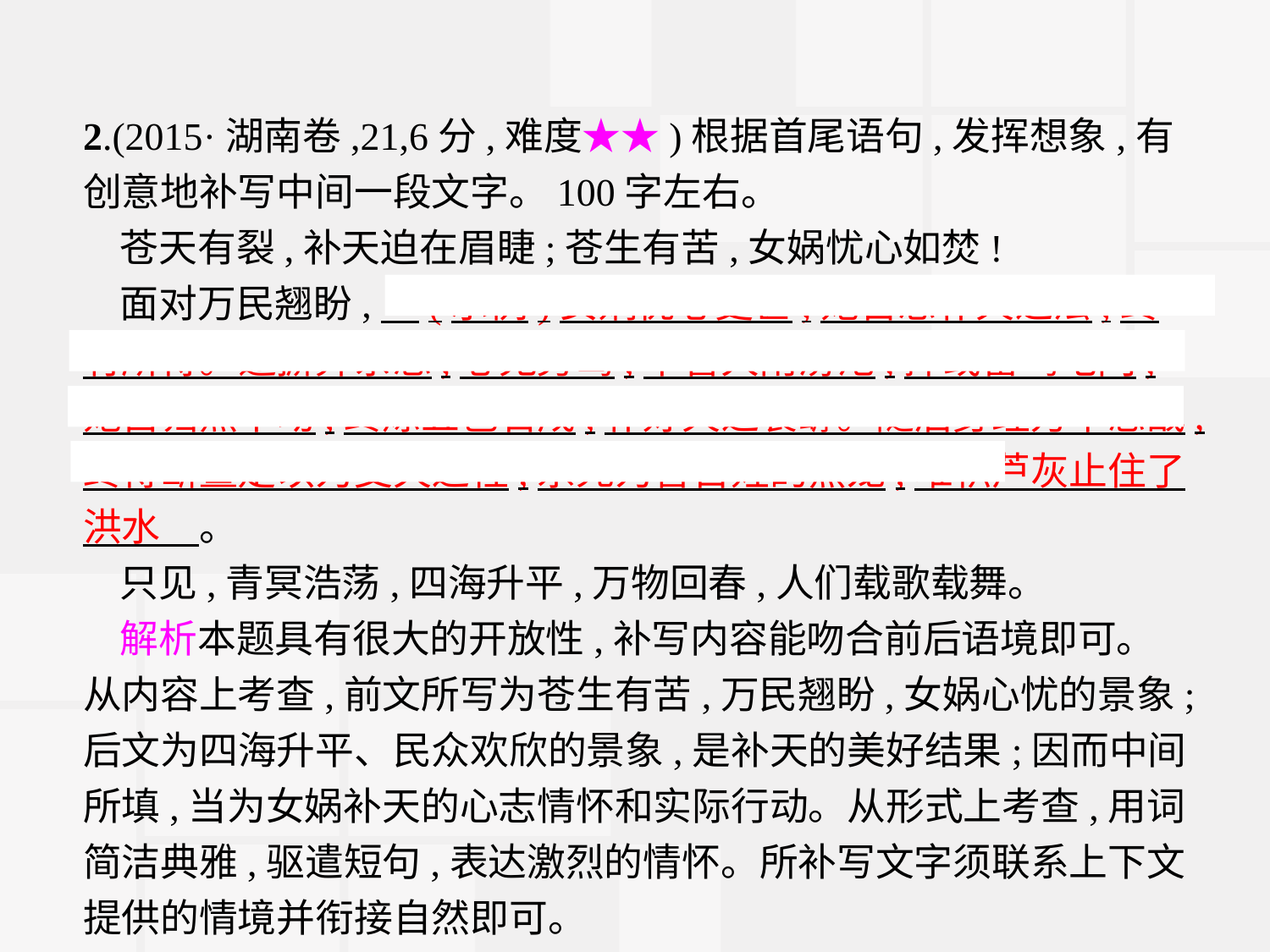

2.(2015·湖南卷,21,6分,难度★★)根据首尾语句,发挥想象,有创意地补写中间一段文字。100字左右。
苍天有裂,补天迫在眉睫;苍生有苦,女娲忧心如焚!
面对万民翘盼,　(示例)女娲忧心更甚,她苦思补天之法,终有所得。遂摒弃杂念,心无旁骛,不管大雨滂沱,抑或雷鸣电闪,她自岿然不动,终炼五色石成,补好天之裂罅。随后身经万千恶战,终得断鳌足以为支天之柱,杀死为害百姓的黑龙,堆积芦灰止住了洪水　。
只见,青冥浩荡,四海升平,万物回春,人们载歌载舞。
解析本题具有很大的开放性,补写内容能吻合前后语境即可。从内容上考查,前文所写为苍生有苦,万民翘盼,女娲心忧的景象;后文为四海升平、民众欢欣的景象,是补天的美好结果;因而中间所填,当为女娲补天的心志情怀和实际行动。从形式上考查,用词简洁典雅,驱遣短句,表达激烈的情怀。所补写文字须联系上下文提供的情境并衔接自然即可。